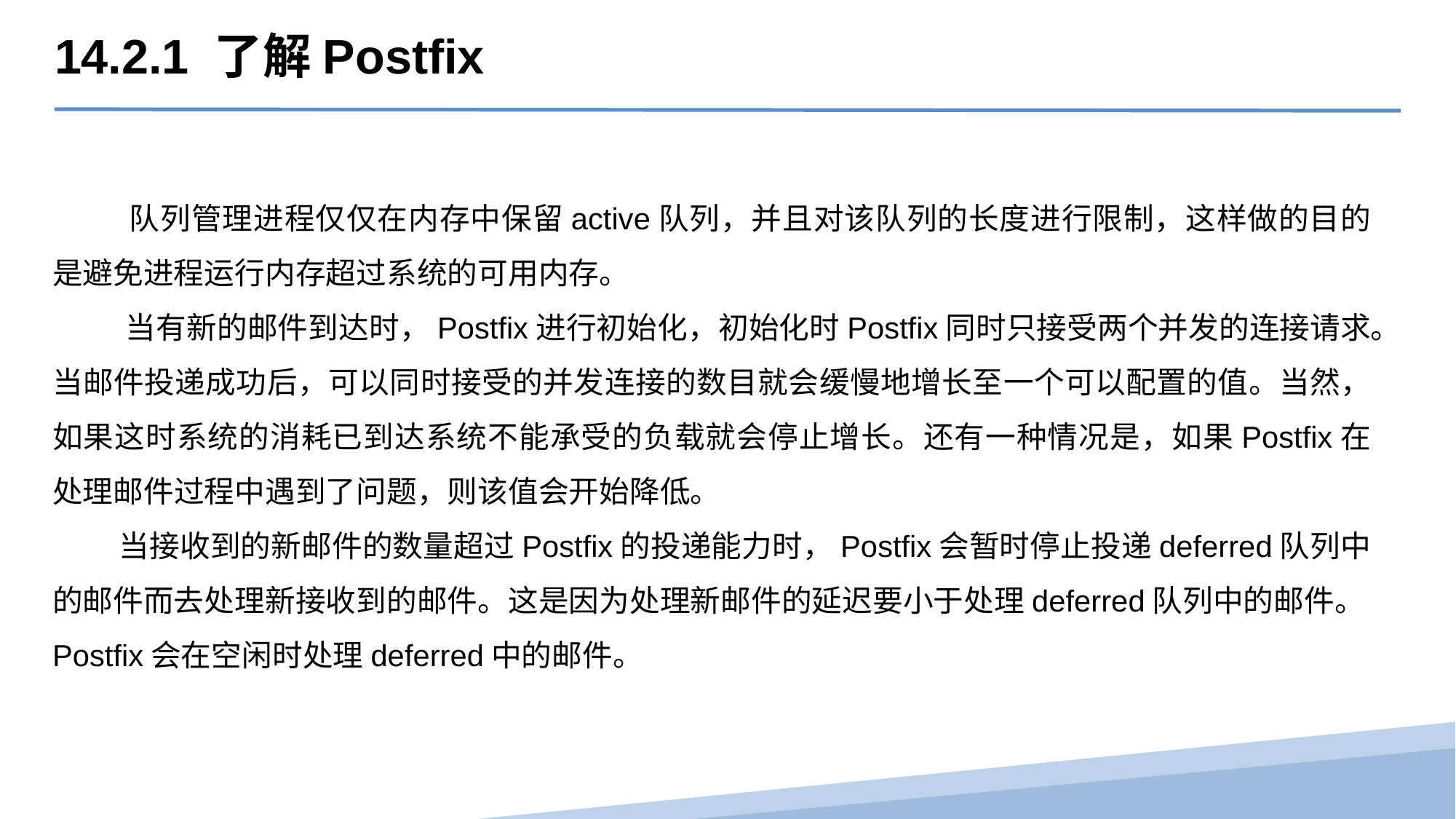

14.2.1 了解Postfix
     队列管理进程仅仅在内存中保留active队列，并且对该队列的长度进行限制，这样做的目的是避免进程运行内存超过系统的可用内存。
     当有新的邮件到达时，Postfix进行初始化，初始化时Postfix同时只接受两个并发的连接请求。当邮件投递成功后，可以同时接受的并发连接的数目就会缓慢地增长至一个可以配置的值。当然，如果这时系统的消耗已到达系统不能承受的负载就会停止增长。还有一种情况是，如果Postfix在处理邮件过程中遇到了问题，则该值会开始降低。
    当接收到的新邮件的数量超过Postfix的投递能力时，Postfix会暂时停止投递deferred队列中的邮件而去处理新接收到的邮件。这是因为处理新邮件的延迟要小于处理deferred队列中的邮件。Postfix会在空闲时处理deferred中的邮件。